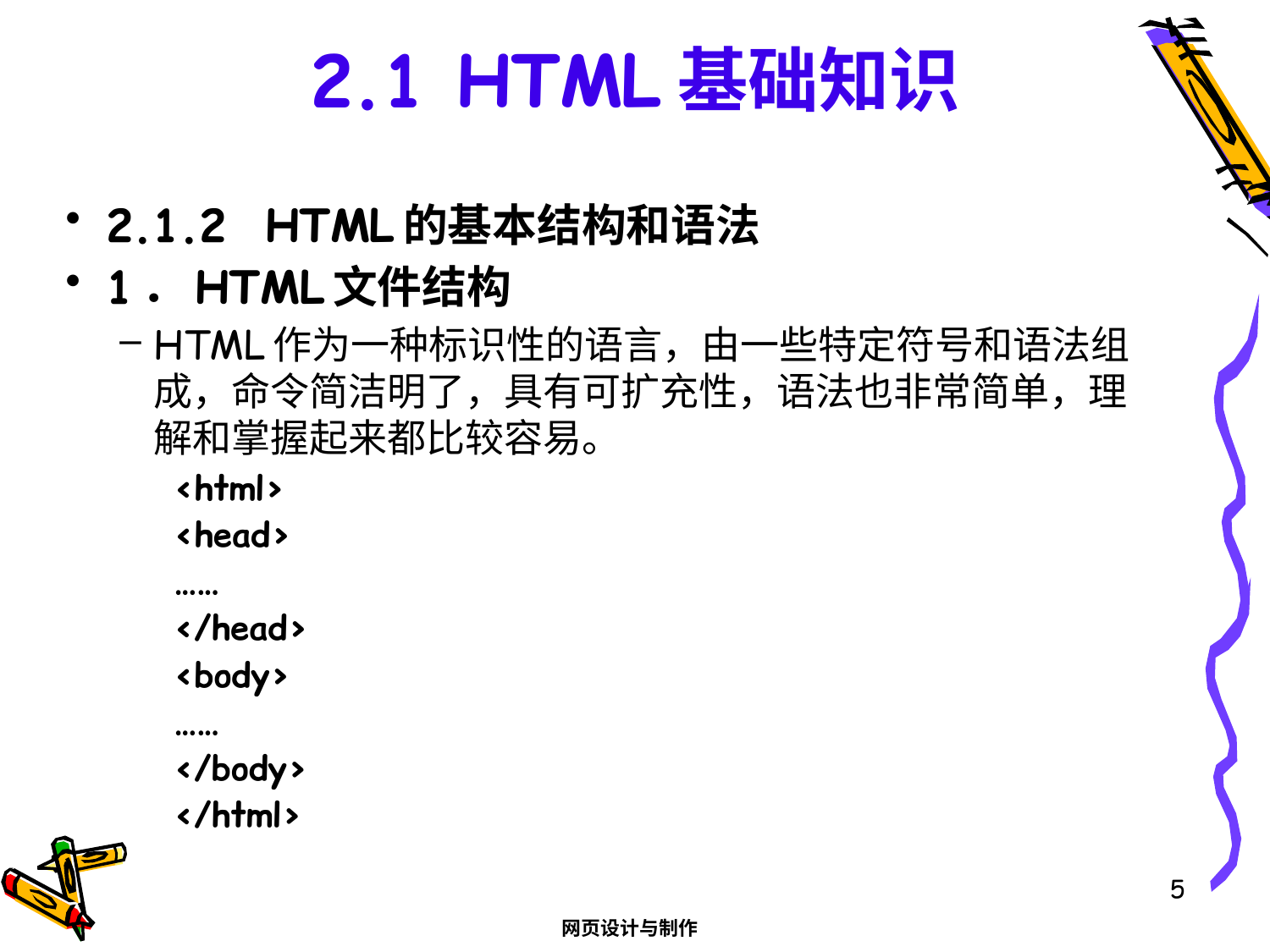

# 2.1 HTML基础知识
2.1.2  HTML的基本结构和语法
1．HTML文件结构
HTML作为一种标识性的语言，由一些特定符号和语法组成，命令简洁明了，具有可扩充性，语法也非常简单，理解和掌握起来都比较容易。
<html>
	<head>
		……
	</head>
	<body>
		……
	</body>
</html>

5
网页设计与制作